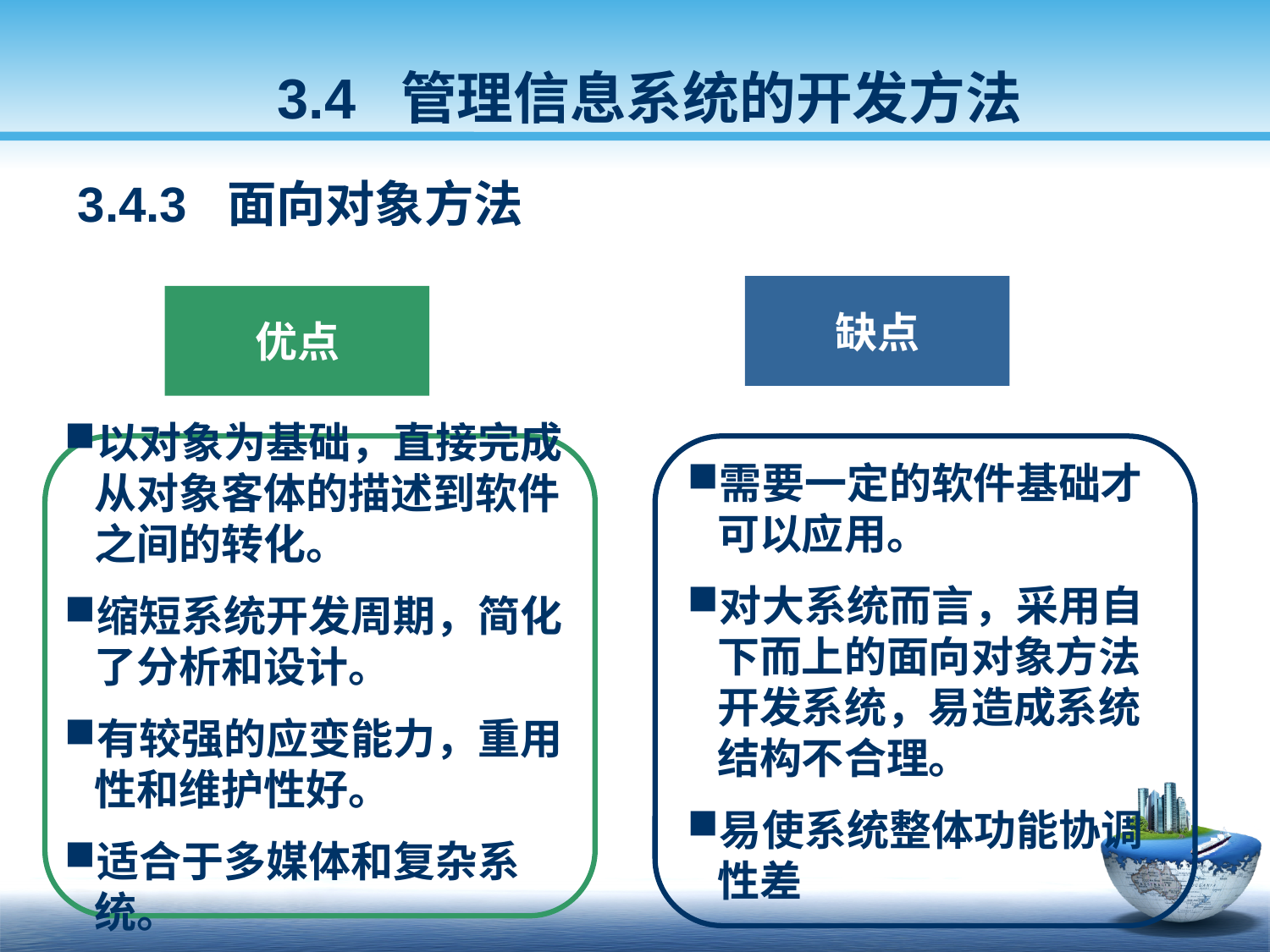

3.4  管理信息系统的开发方法
3.4.3  面向对象方法
缺点
优点
以对象为基础，直接完成从对象客体的描述到软件之间的转化。
缩短系统开发周期，简化了分析和设计。
有较强的应变能力，重用性和维护性好。
适合于多媒体和复杂系统。
需要一定的软件基础才可以应用。
对大系统而言，采用自下而上的面向对象方法开发系统，易造成系统结构不合理。
易使系统整体功能协调性差